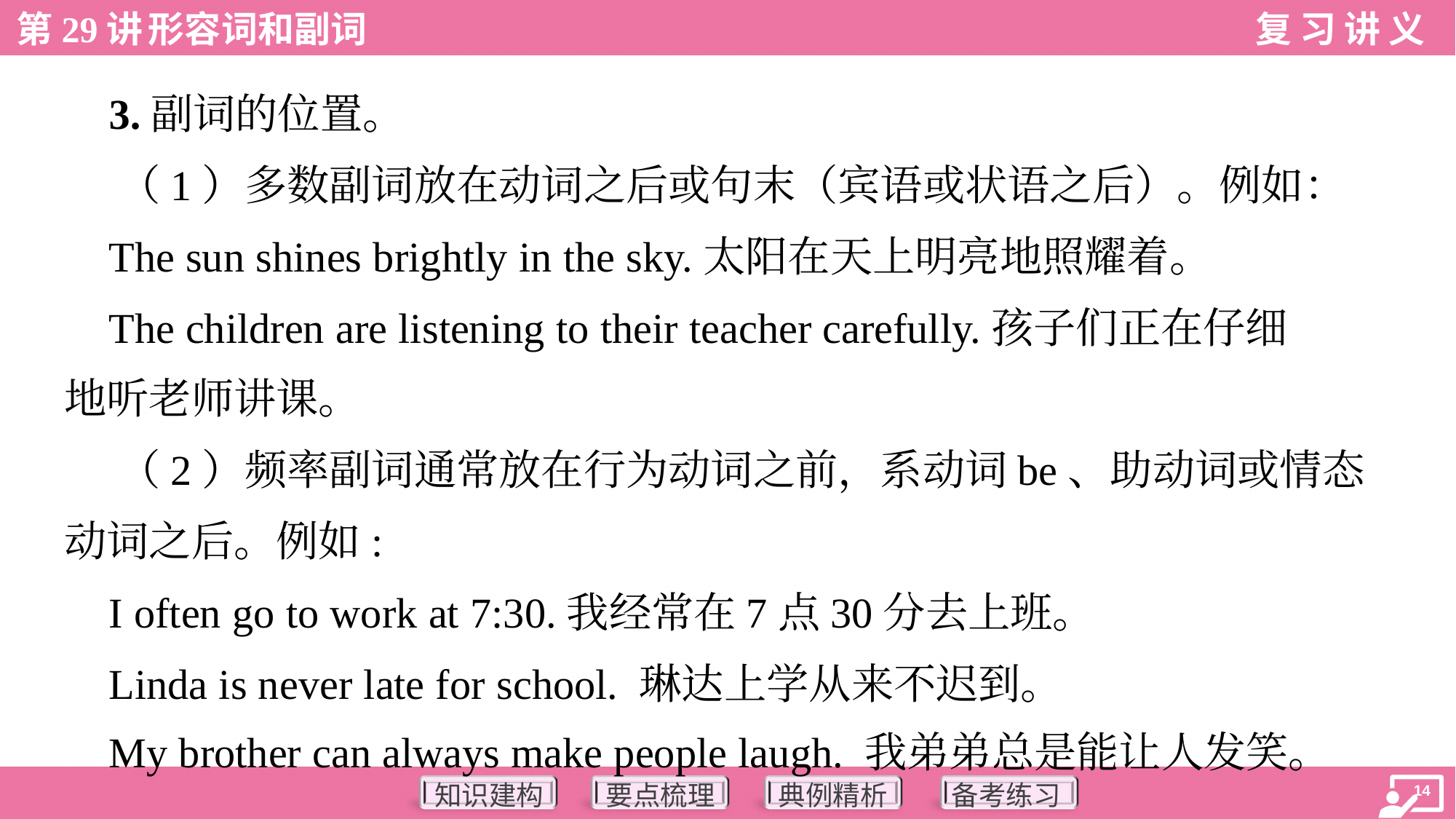

3.副词的位置。
    （1）多数副词放在动词之后或句末（宾语或状语之后）。例如：
    The sun shines brightly in the sky.太阳在天上明亮地照耀着。
    The children are listening to their teacher carefully.孩子们正在仔细
地听老师讲课。
    （2）频率副词通常放在行为动词之前，系动词be、助动词或情态
动词之后。例如:
    I often go to work at 7:30.我经常在7点30分去上班。
    Linda is never late for school. 琳达上学从来不迟到。
    My brother can always make people laugh. 我弟弟总是能让人发笑。